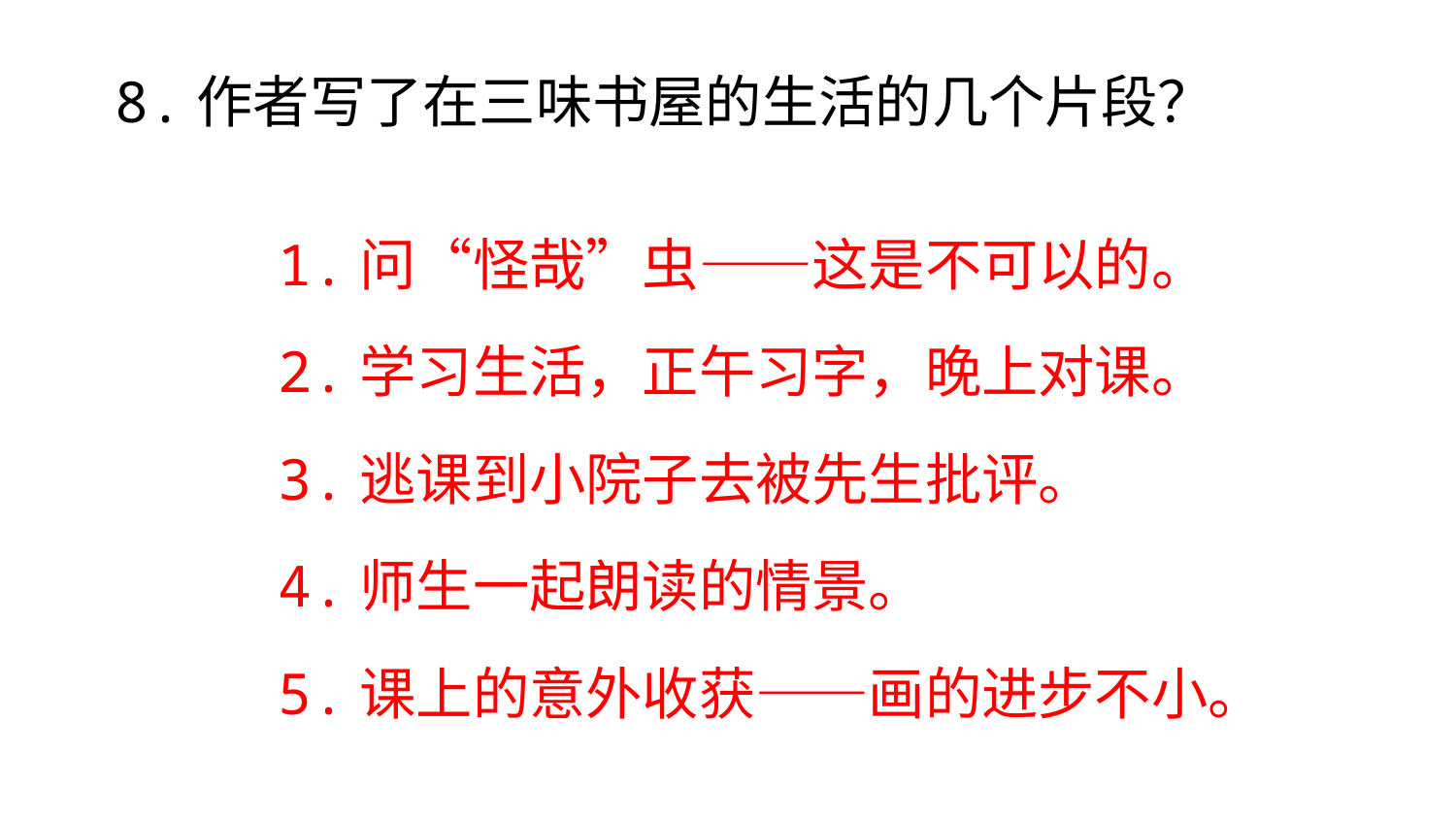

8.作者写了在三味书屋的生活的几个片段？
   1.问“怪哉”虫——这是不可以的。
   2.学习生活，正午习字，晚上对课。
   3.逃课到小院子去被先生批评。
   4.师生一起朗读的情景。
   5.课上的意外收获——画的进步不小。